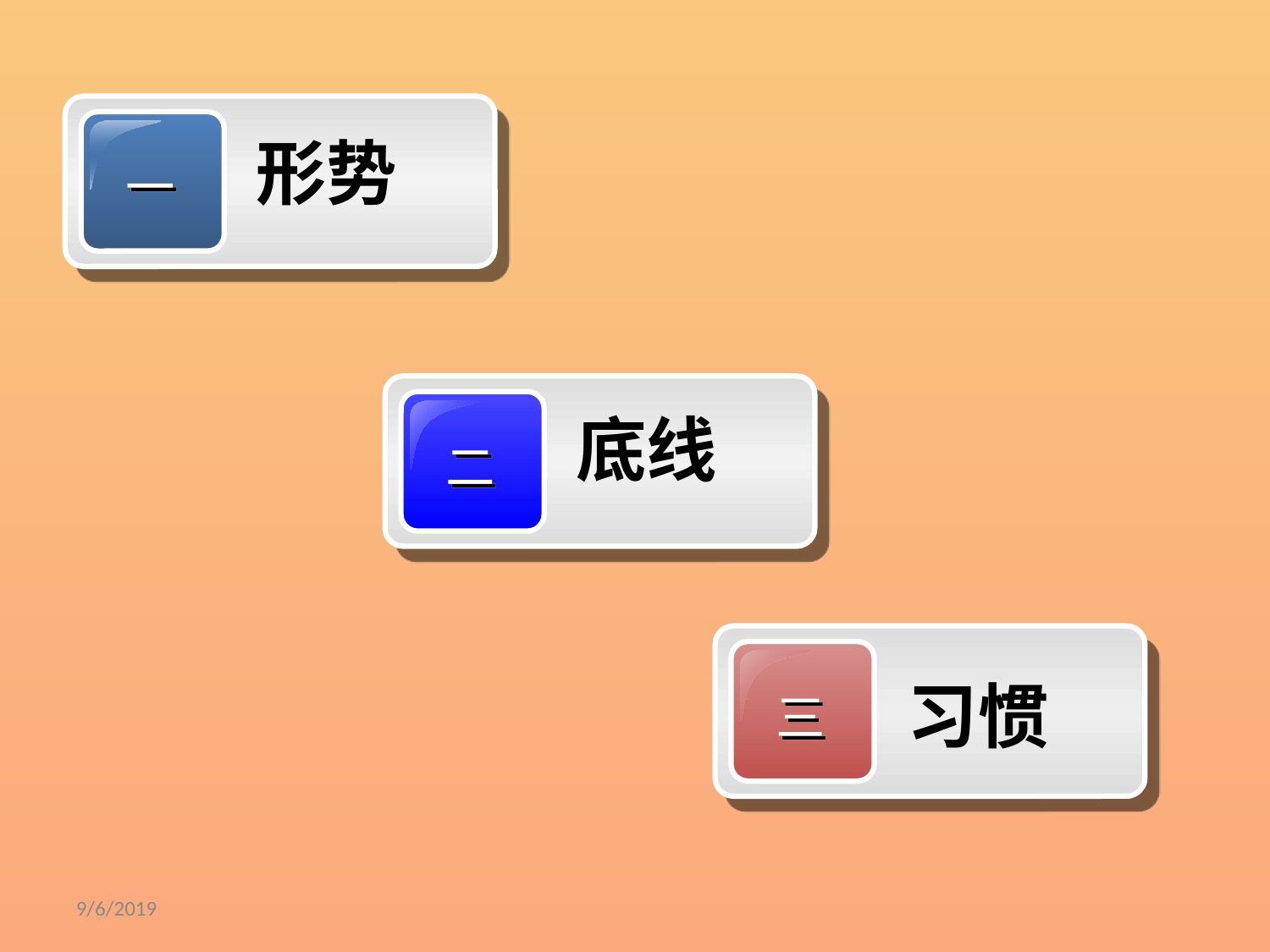

一
形势

二
底线

三
习惯
9/6/2019